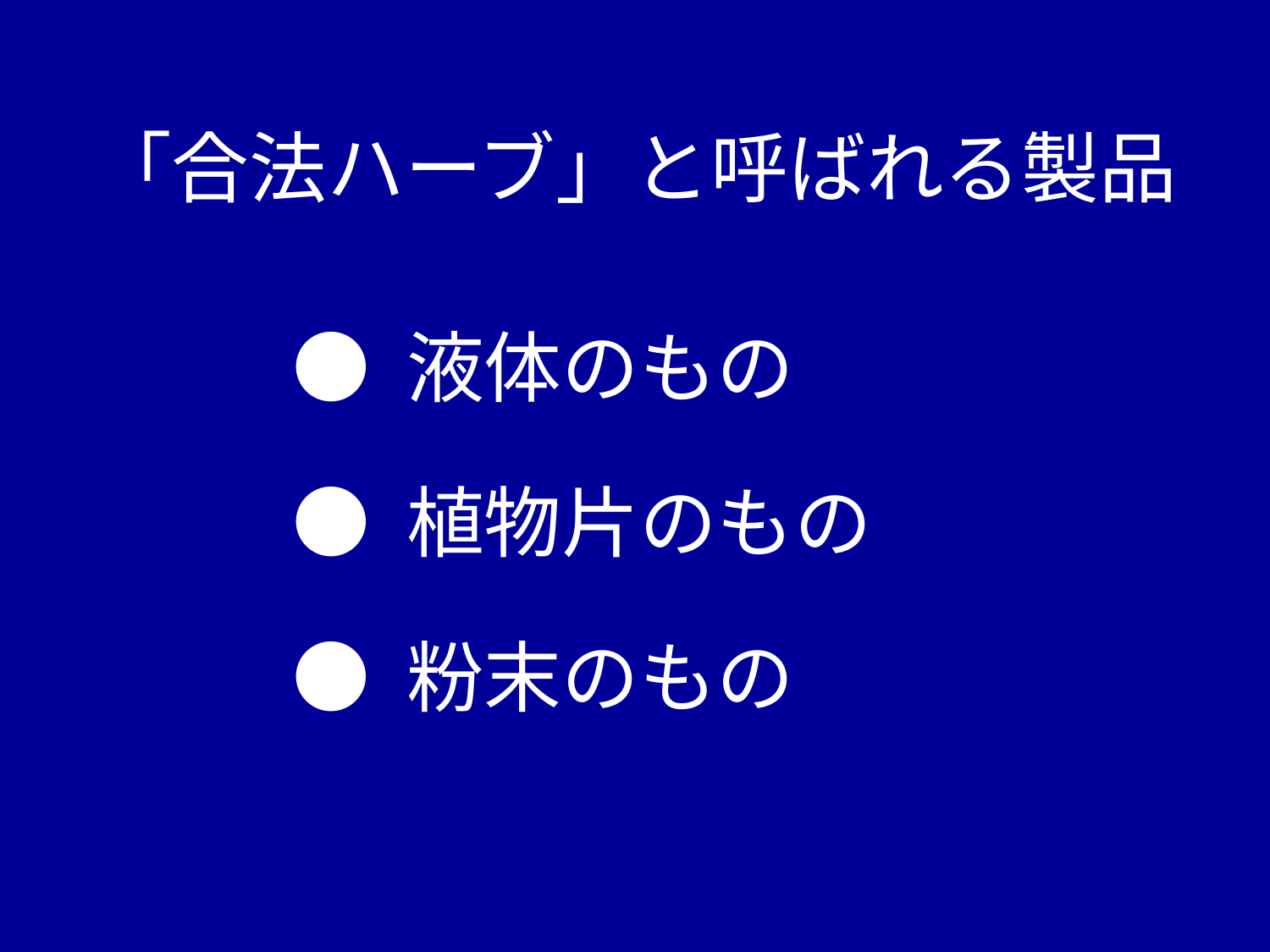

# 「合法ハーブ」と呼ばれる製品
● 液体のもの
● 植物片のもの
● 粉末のもの